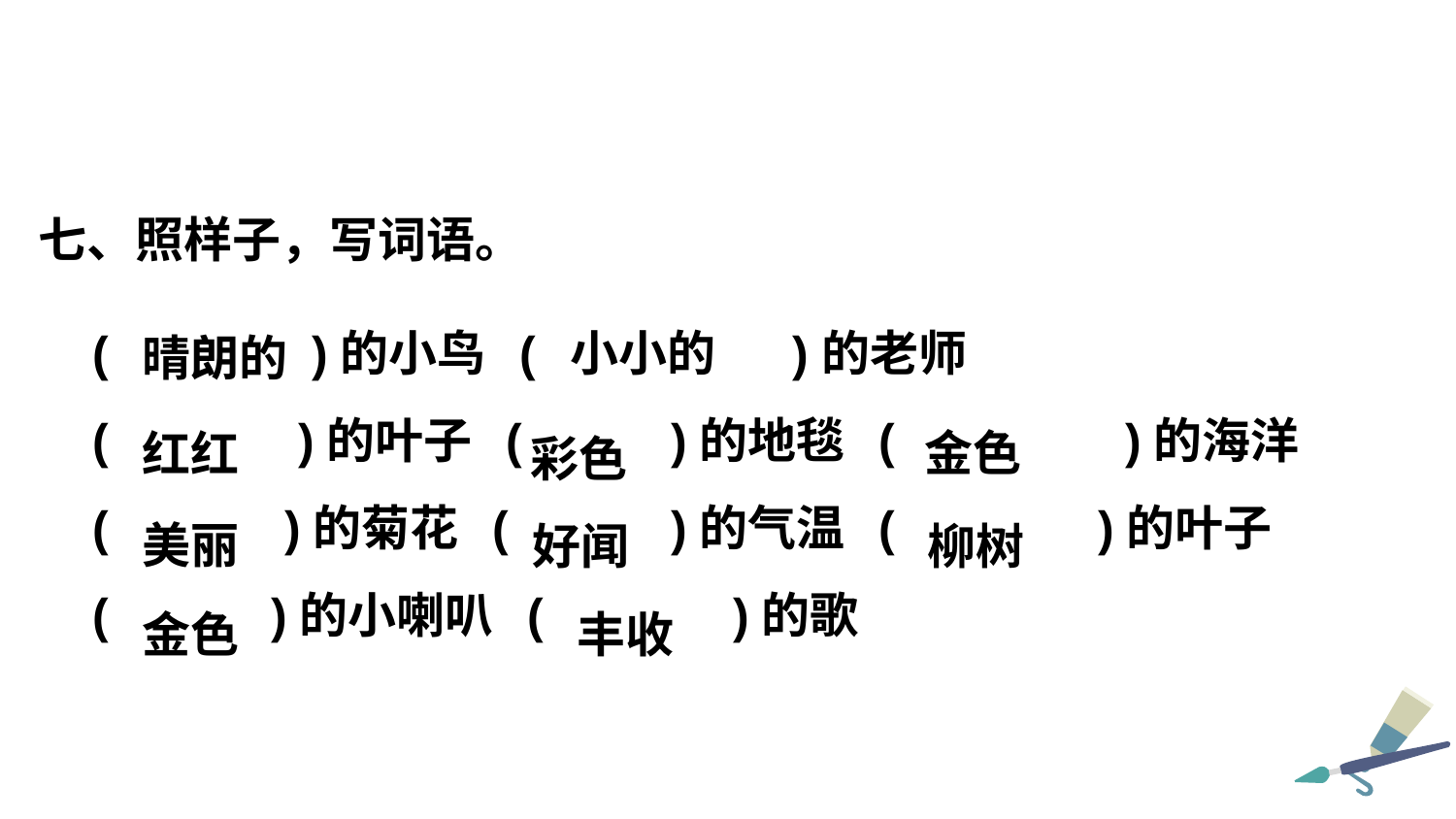

七、照样子，写词语。
(               )的小鸟  (                   )的老师
(              )的叶子  (           )的地毯  (                 )的海洋
(             )的菊花  (            )的气温  (               )的叶子
(            )的小喇叭  (              )的歌
小小的
晴朗的
金色
红红
彩色
美丽
柳树
好闻
丰收
金色